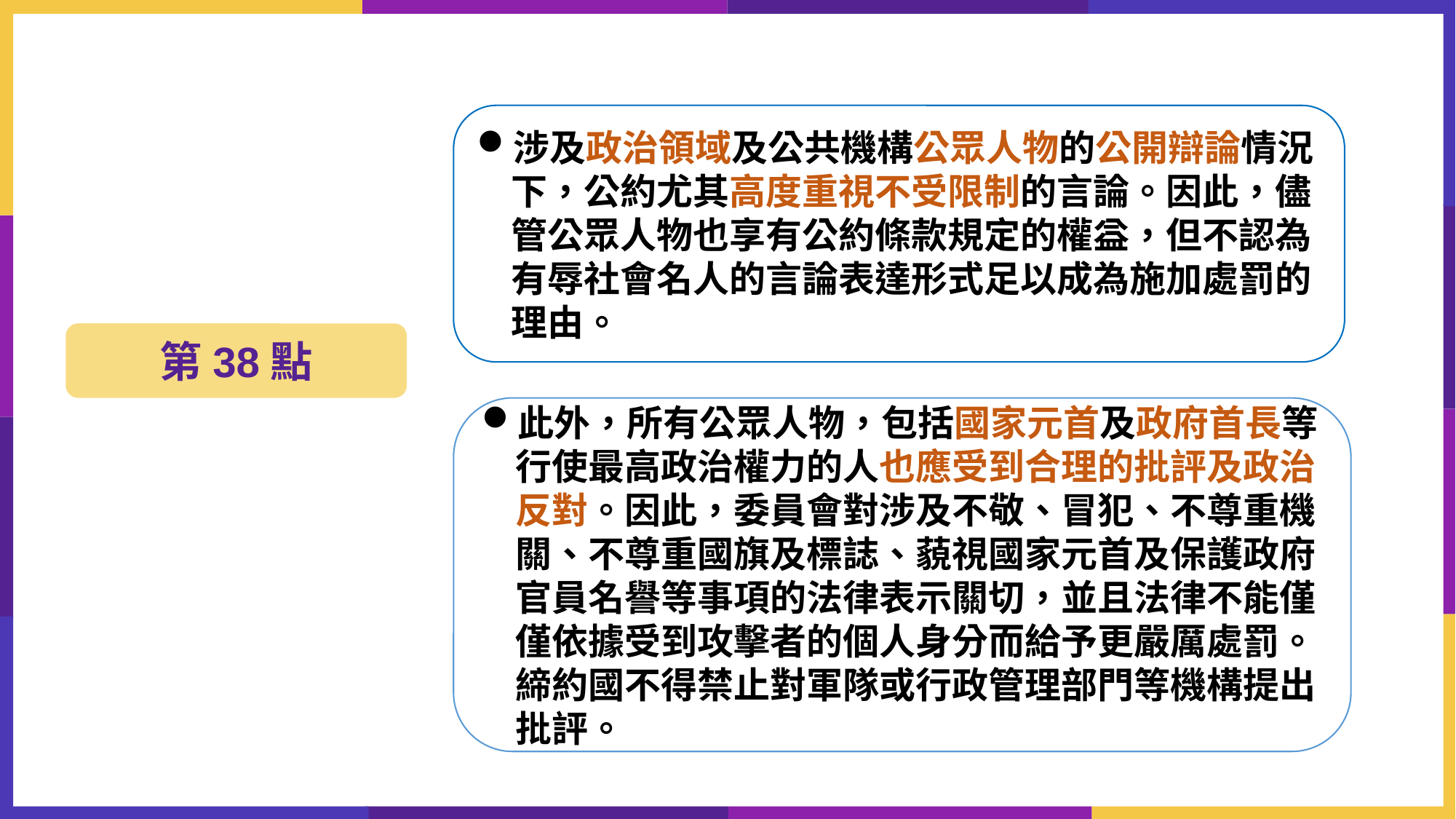

涉及政治領域及公共機構公眾人物的公開辯論情況下，公約尤其高度重視不受限制的言論。因此，儘管公眾人物也享有公約條款規定的權益，但不認為有辱社會名人的言論表達形式足以成為施加處罰的理由。
第38點
此外，所有公眾人物，包括國家元首及政府首長等行使最高政治權力的人也應受到合理的批評及政治反對。因此，委員會對涉及不敬、冒犯、不尊重機關、不尊重國旗及標誌、藐視國家元首及保護政府官員名譽等事項的法律表示關切，並且法律不能僅僅依據受到攻擊者的個人身分而給予更嚴厲處罰。締約國不得禁止對軍隊或行政管理部門等機構提出批評。